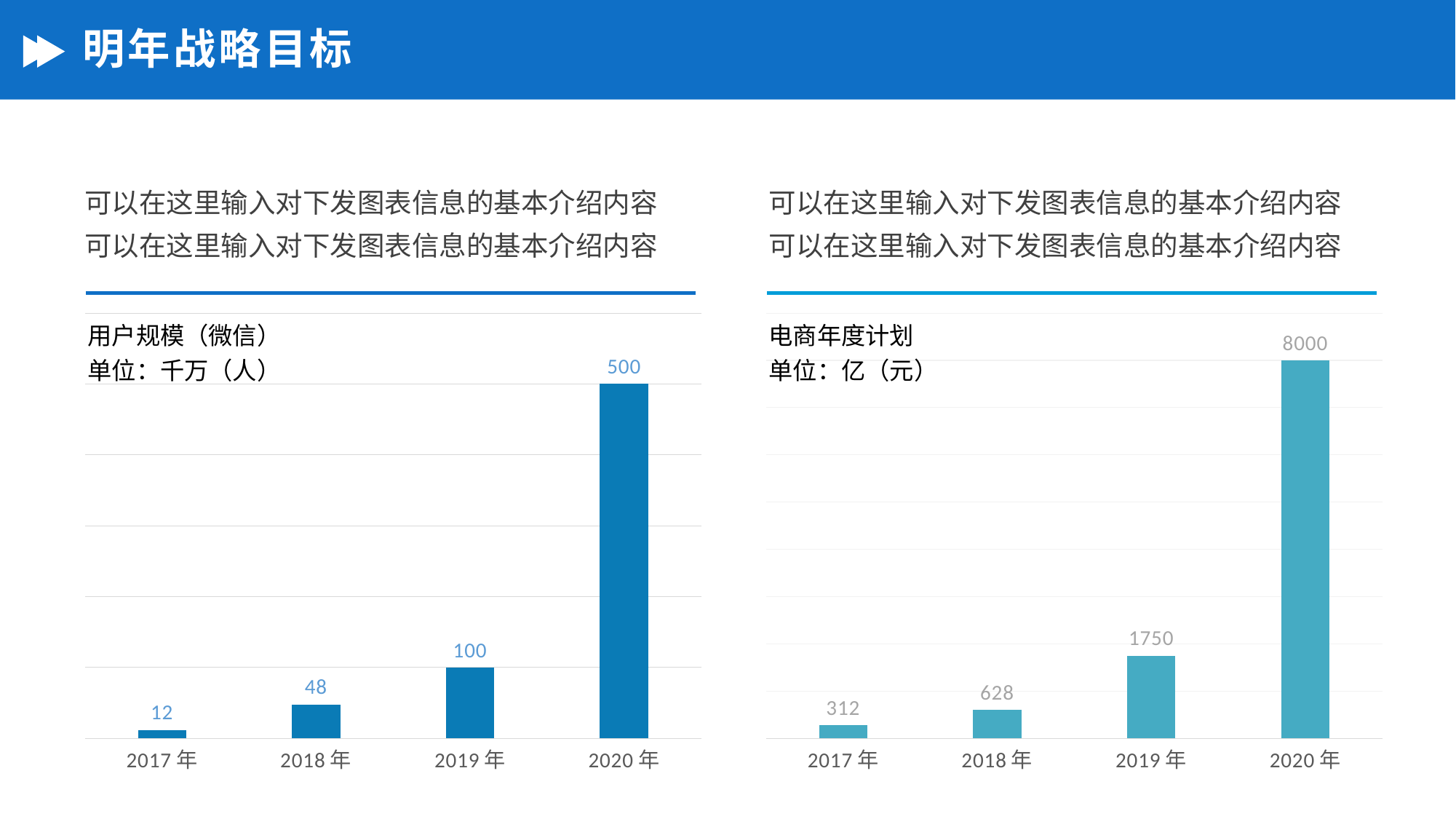

# 明年战略目标
可以在这里输入对下发图表信息的基本介绍内容
可以在这里输入对下发图表信息的基本介绍内容
可以在这里输入对下发图表信息的基本介绍内容
可以在这里输入对下发图表信息的基本介绍内容

### Chart

| Category | 系列 1 |
|---|---|
| 2017年 | 12.0 |
| 2018年 | 48.0 |
| 2019年 | 100.0 |
| 2020年 | 500.0 |

### Chart

| Category | 系列 1 |
|---|---|
| 2017年 | 278.0 |
| 2018年 | 600.0 |
| 2019年 | 1750.0 |
| 2020年 | 8000.0 |
用户规模（微信）
单位：千万（人）
电商年度计划
单位：亿（元）